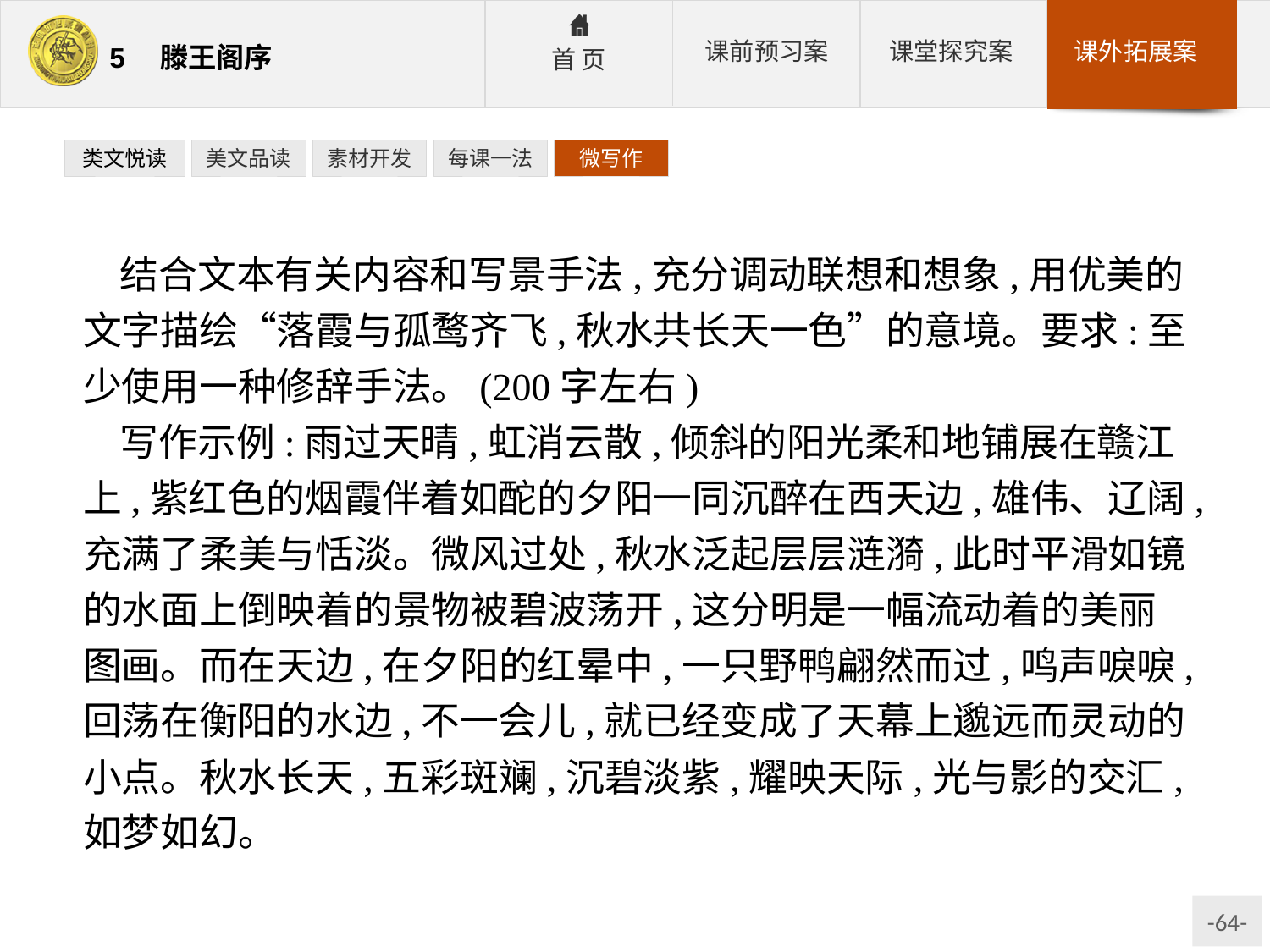

类文悦读
美文品读
素材开发
每课一法
微写作
结合文本有关内容和写景手法,充分调动联想和想象,用优美的文字描绘“落霞与孤鹜齐飞,秋水共长天一色”的意境。要求:至少使用一种修辞手法。(200字左右)
写作示例:雨过天晴,虹消云散,倾斜的阳光柔和地铺展在赣江上,紫红色的烟霞伴着如酡的夕阳一同沉醉在西天边,雄伟、辽阔,充满了柔美与恬淡。微风过处,秋水泛起层层涟漪,此时平滑如镜的水面上倒映着的景物被碧波荡开,这分明是一幅流动着的美丽图画。而在天边,在夕阳的红晕中,一只野鸭翩然而过,鸣声唳唳,回荡在衡阳的水边,不一会儿,就已经变成了天幕上邈远而灵动的小点。秋水长天,五彩斑斓,沉碧淡紫,耀映天际,光与影的交汇,如梦如幻。